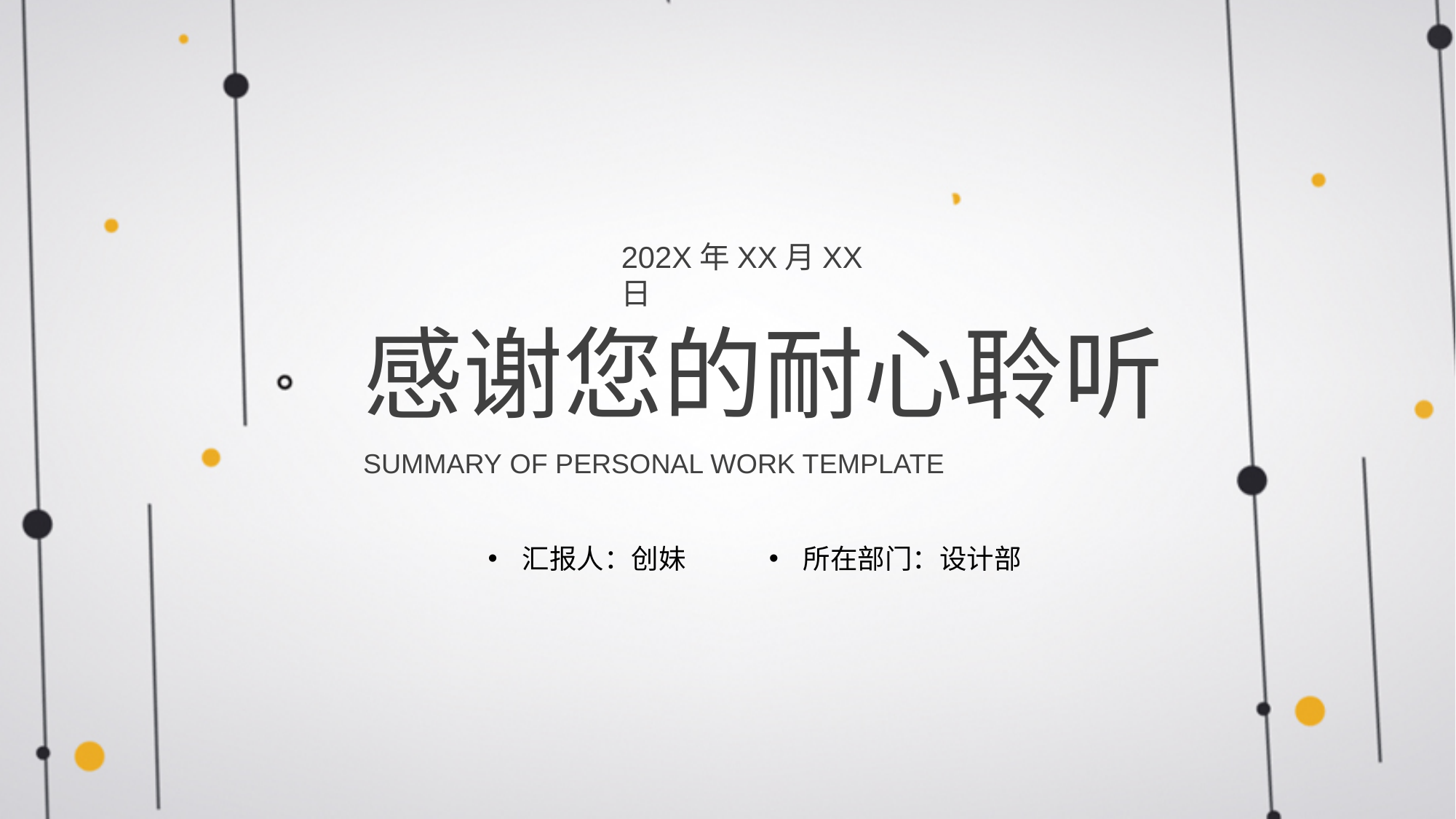

202X年XX月XX日
感谢您的耐心聆听
SUMMARY OF PERSONAL WORK TEMPLATE
汇报人：创妹
所在部门：设计部